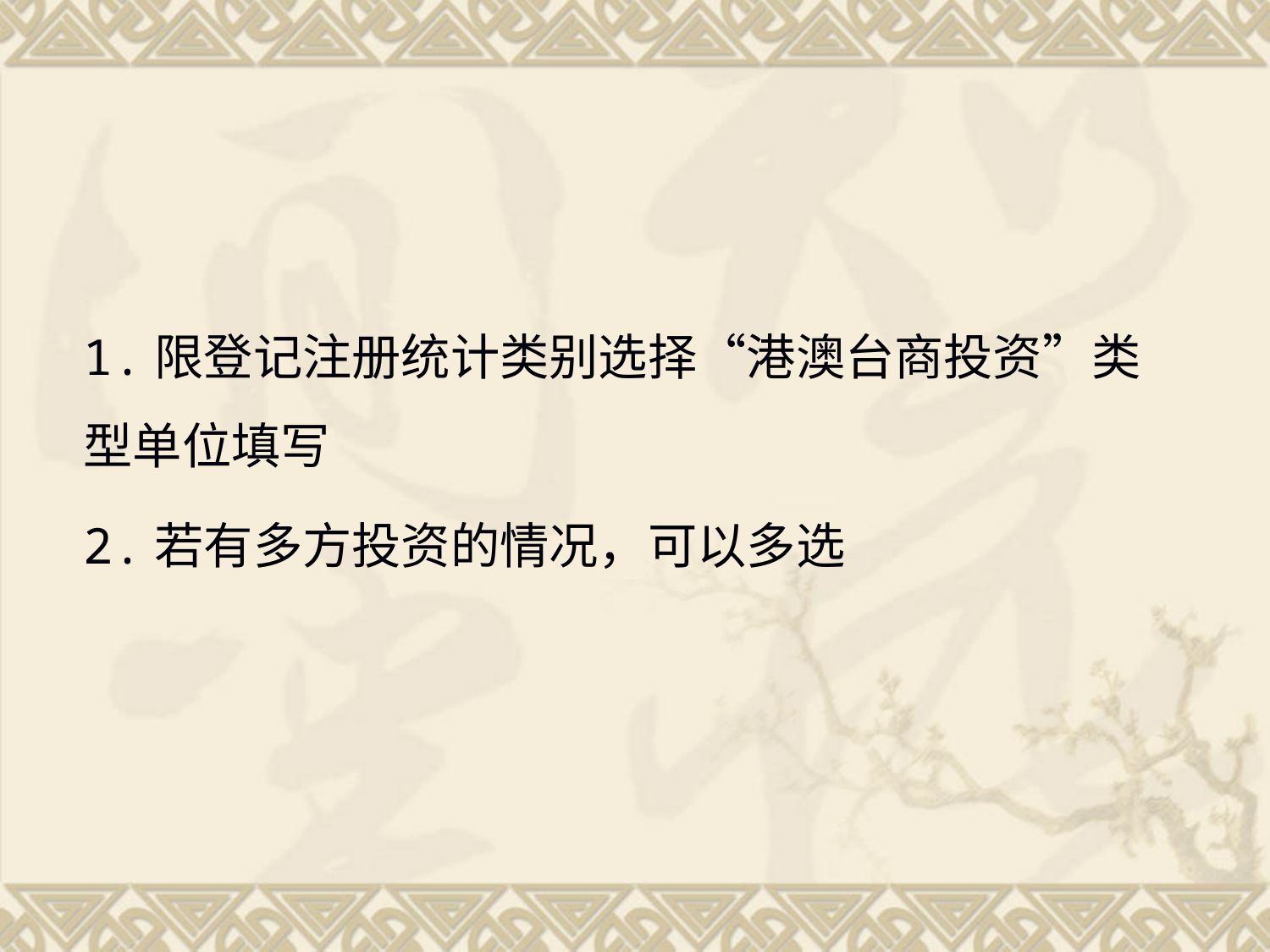

1.限登记注册统计类别选择“港澳台商投资”类型单位填写
2.若有多方投资的情况，可以多选